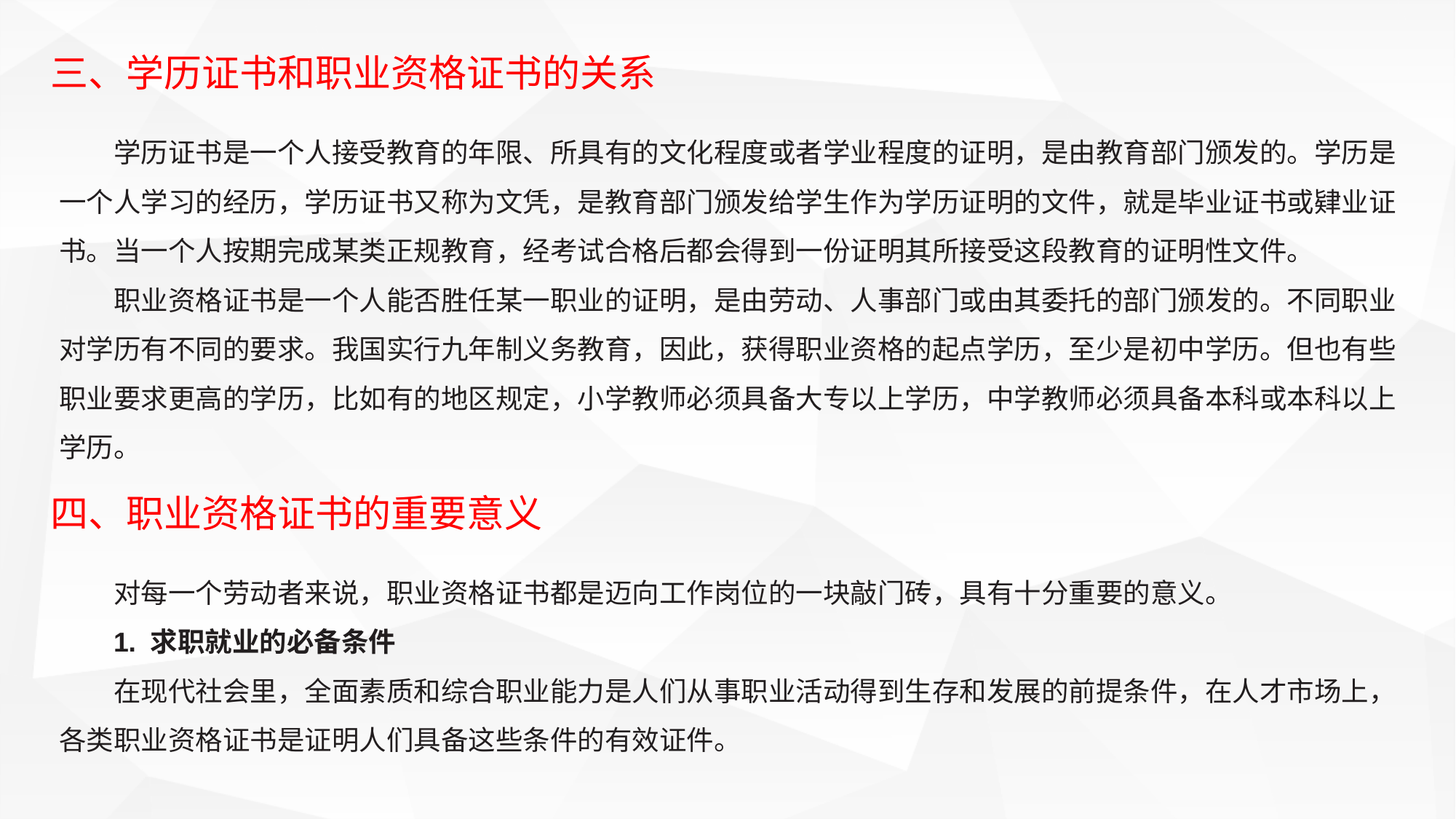

三、学历证书和职业资格证书的关系
学历证书是一个人接受教育的年限、所具有的文化程度或者学业程度的证明，是由教育部门颁发的。学历是一个人学习的经历，学历证书又称为文凭，是教育部门颁发给学生作为学历证明的文件，就是毕业证书或肄业证书。当一个人按期完成某类正规教育，经考试合格后都会得到一份证明其所接受这段教育的证明性文件。
职业资格证书是一个人能否胜任某一职业的证明，是由劳动、人事部门或由其委托的部门颁发的。不同职业对学历有不同的要求。我国实行九年制义务教育，因此，获得职业资格的起点学历，至少是初中学历。但也有些职业要求更高的学历，比如有的地区规定，小学教师必须具备大专以上学历，中学教师必须具备本科或本科以上学历。
四、职业资格证书的重要意义
对每一个劳动者来说，职业资格证书都是迈向工作岗位的一块敲门砖，具有十分重要的意义。
1. 求职就业的必备条件
在现代社会里，全面素质和综合职业能力是人们从事职业活动得到生存和发展的前提条件，在人才市场上，各类职业资格证书是证明人们具备这些条件的有效证件。